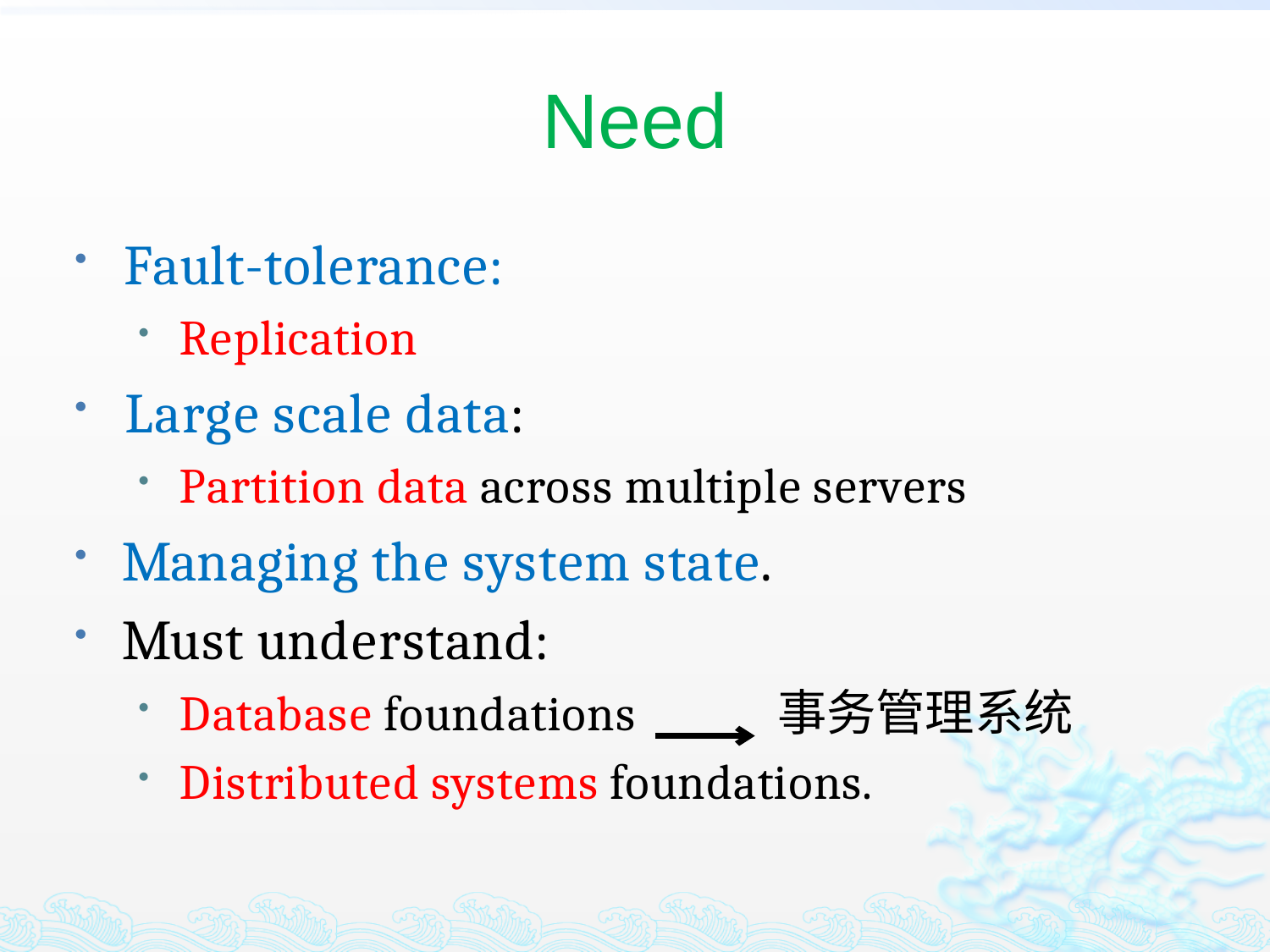

# Need
Fault-tolerance:
Replication
Large scale data:
Partition data across multiple servers
Managing the system state.
Must understand:
Database foundations            事务管理系统
Distributed systems foundations.